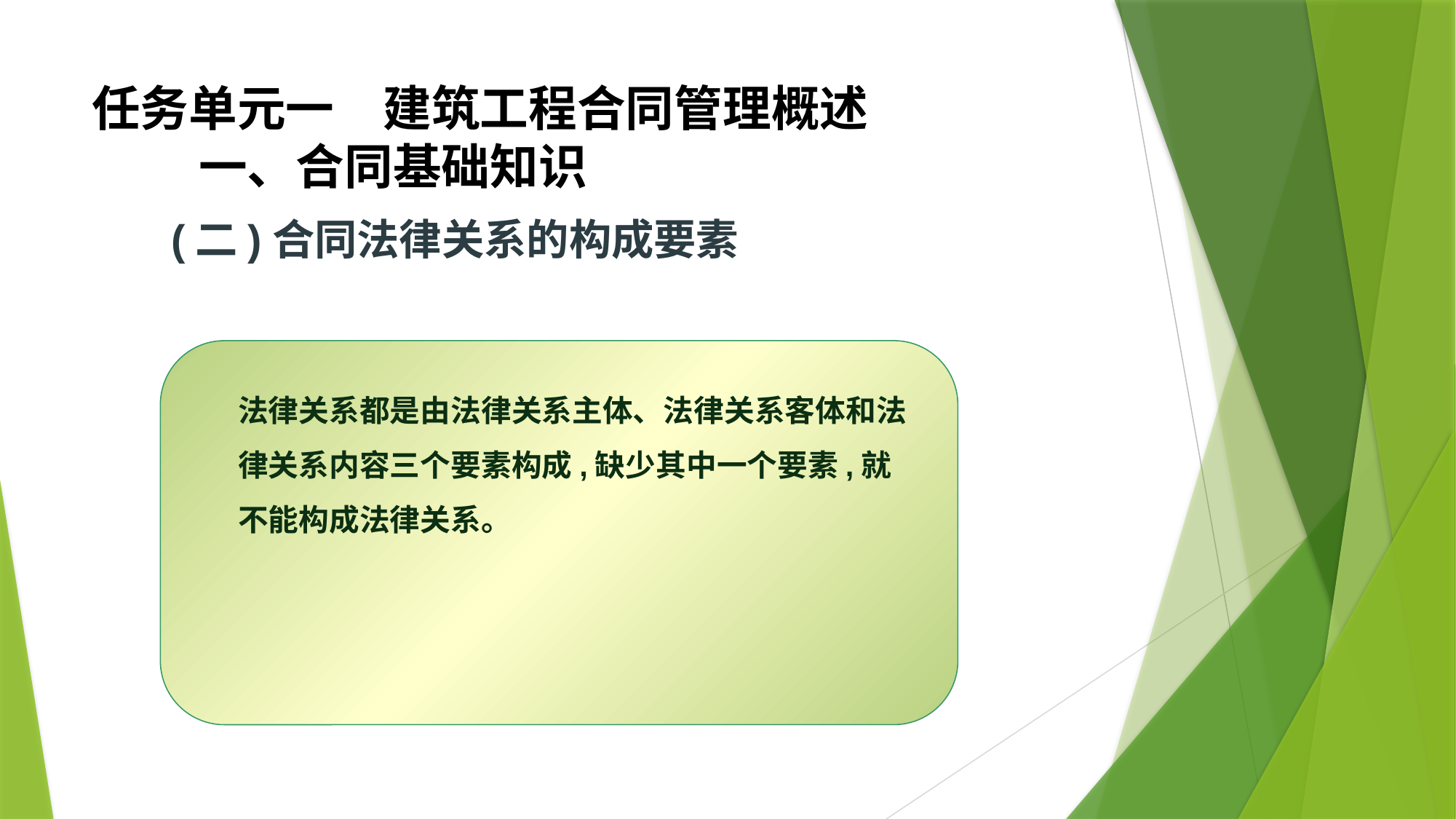

任务单元一　建筑工程合同管理概述
      一、合同基础知识
# (二)合同法律关系的构成要素

法律关系都是由法律关系主体、法律关系客体和法律关系内容三个要素构成,缺少其中一个要素,就不能构成法律关系。